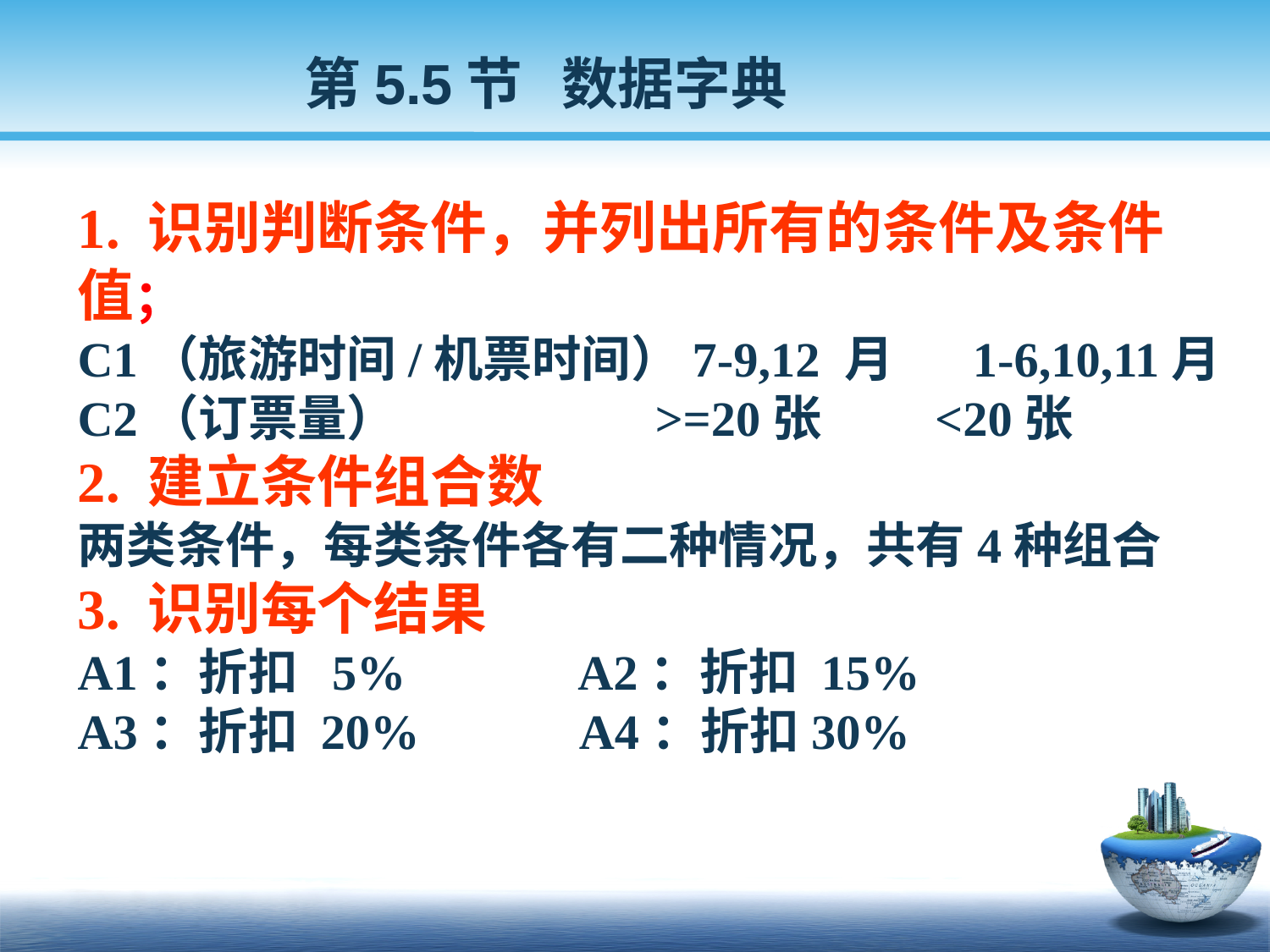

第5.5节   数据字典
1. 识别判断条件，并列出所有的条件及条件值；
C1（旅游时间/机票时间）7-9,12 月      1-6,10,11月
C2（订票量）                      >=20张         <20张
2. 建立条件组合数
两类条件，每类条件各有二种情况，共有4种组合
3. 识别每个结果
A1：折扣  5%              A2：折扣 15%
A3：折扣 20%             A4：折扣30%